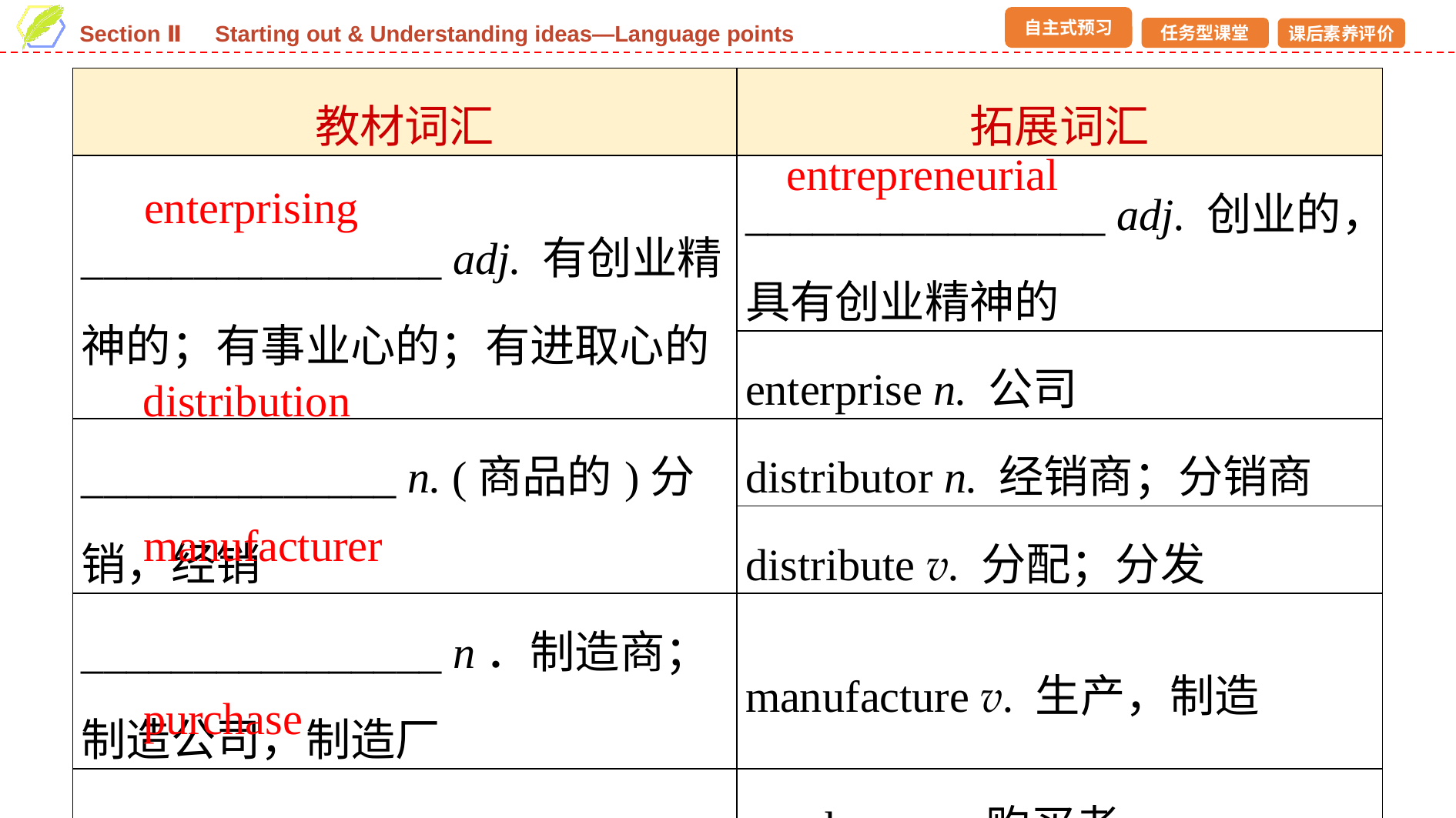

| 教材词汇 | 拓展词汇 |
| --- | --- |
| \_\_\_\_\_\_\_\_\_\_\_\_\_\_\_\_ adj. 有创业精神的；有事业心的；有进取心的 | \_\_\_\_\_\_\_\_\_\_\_\_\_\_\_\_ adj. 创业的，具有创业精神的 |
|  | enterprise n. 公司 |
| \_\_\_\_\_\_\_\_\_\_\_\_\_\_ n. (商品的)分销，经销 | distributor n. 经销商；分销商 |
|  | distribute v. 分配；分发 |
| \_\_\_\_\_\_\_\_\_\_\_\_\_\_\_\_ n．制造商；制造公司，制造厂 | manufacture v. 生产，制造 |
| \_\_\_\_\_\_\_\_\_\_\_ v. 购买 | purchaser n. 购买者 |
|  | purchasable adj. 可买到的 |
entrepreneurial
enterprising
distribution
manufacturer
purchase